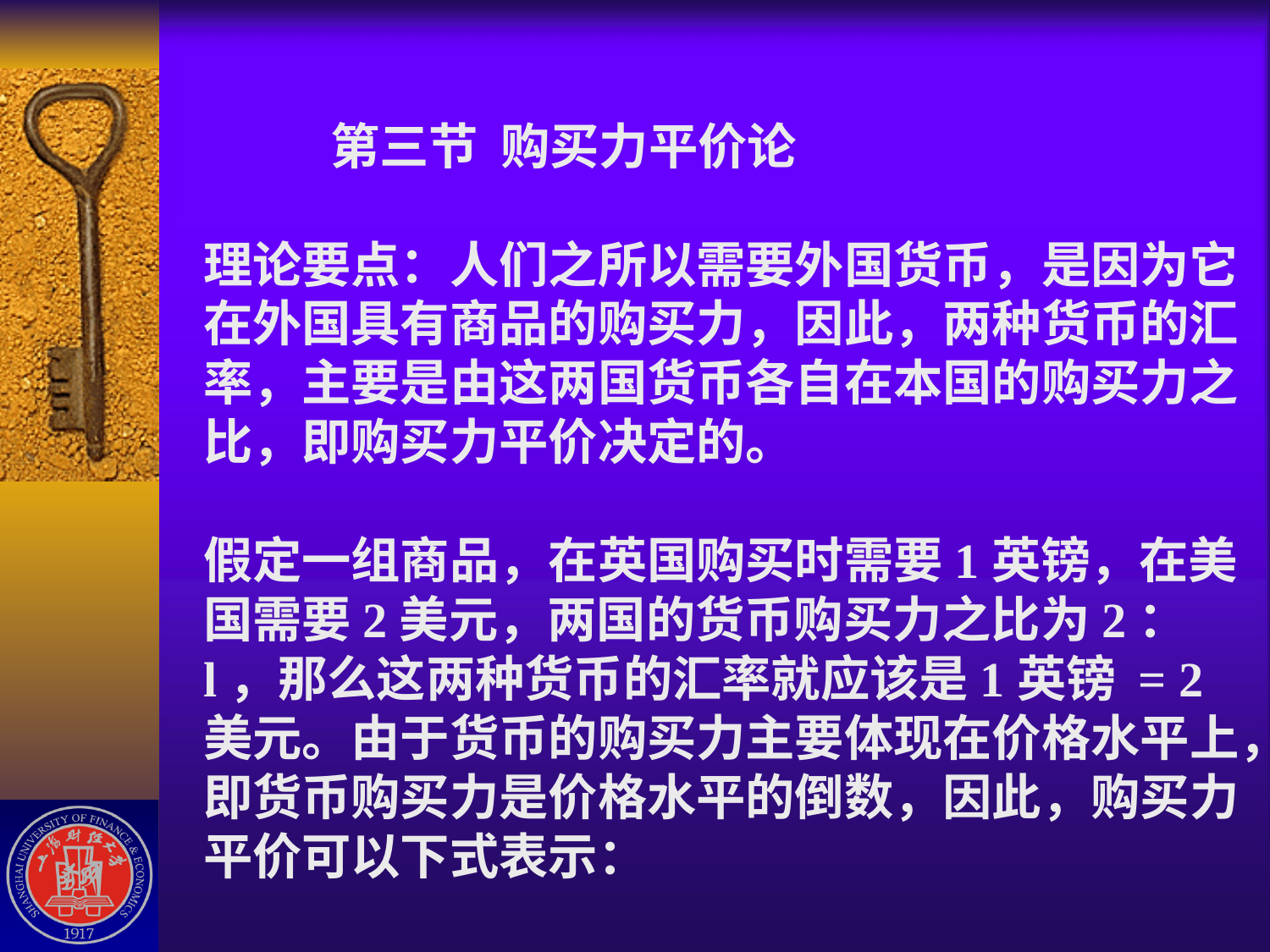

# 第三节  购买力平价论 理论要点：人们之所以需要外国货币，是因为它在外国具有商品的购买力，因此，两种货币的汇率，主要是由这两国货币各自在本国的购买力之比，即购买力平价决定的。 假定一组商品，在英国购买时需要1英镑，在美国需要2美元，两国的货币购买力之比为2：l，那么这两种货币的汇率就应该是1英镑 = 2美元。由于货币的购买力主要体现在价格水平上，即货币购买力是价格水平的倒数，因此，购买力平价可以下式表示：